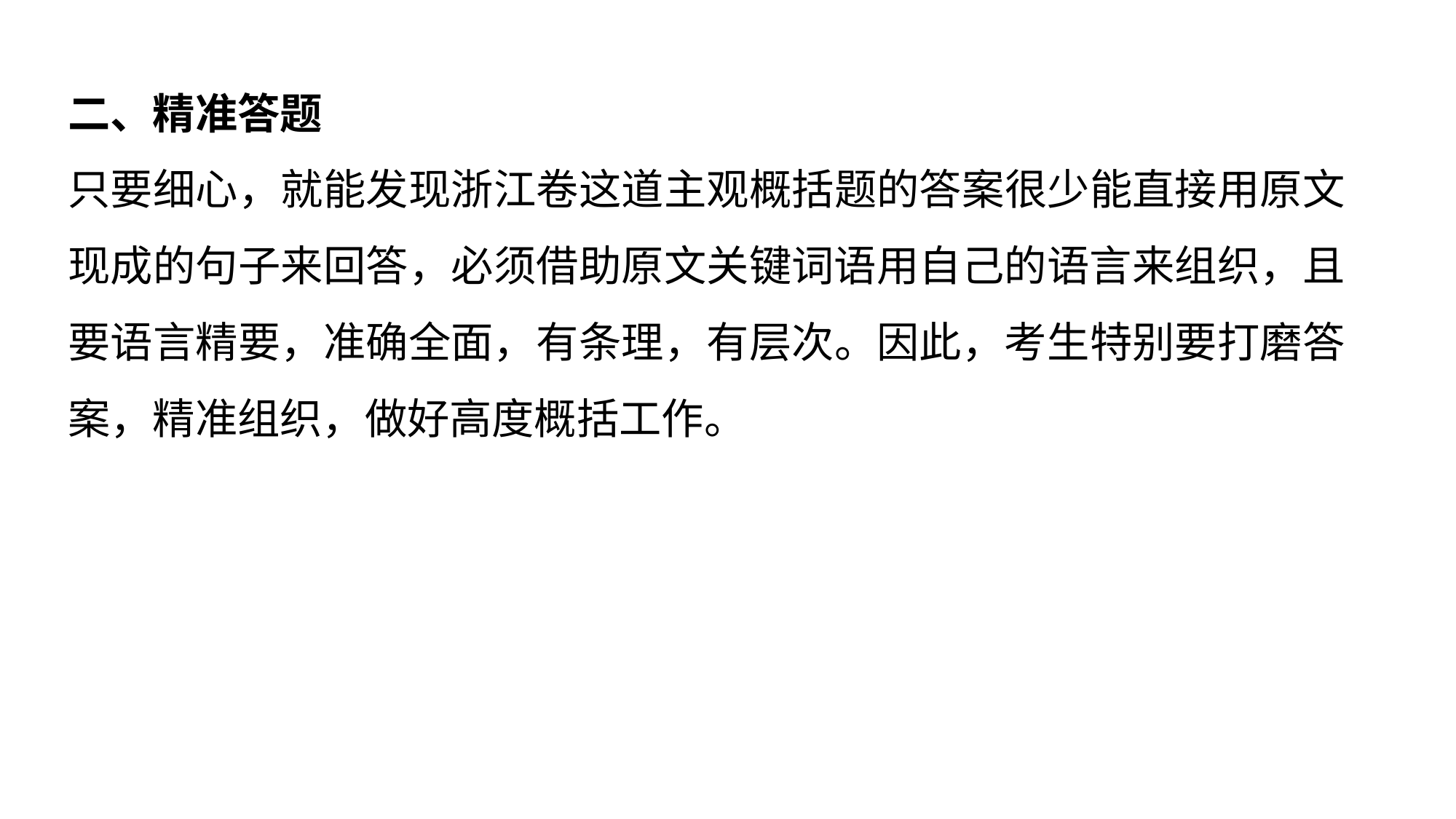

二、精准答题
只要细心，就能发现浙江卷这道主观概括题的答案很少能直接用原文现成的句子来回答，必须借助原文关键词语用自己的语言来组织，且要语言精要，准确全面，有条理，有层次。因此，考生特别要打磨答案，精准组织，做好高度概括工作。